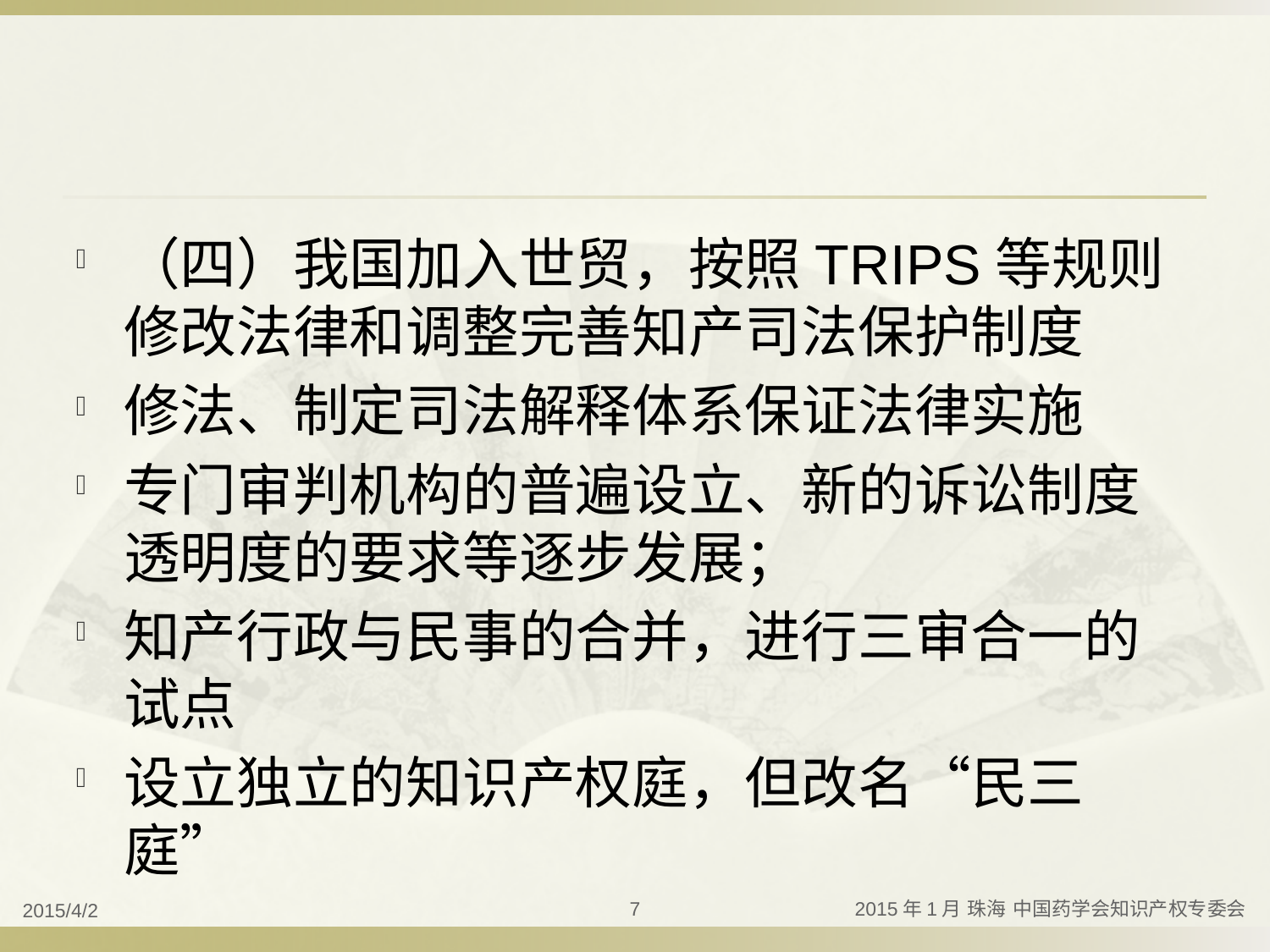

#
（四）我国加入世贸，按照TRIPS等规则修改法律和调整完善知产司法保护制度
修法、制定司法解释体系保证法律实施
专门审判机构的普遍设立、新的诉讼制度透明度的要求等逐步发展；
知产行政与民事的合并，进行三审合一的试点
设立独立的知识产权庭，但改名“民三庭”
2015/4/2
7
2015年1月 珠海 中国药学会知识产权专委会